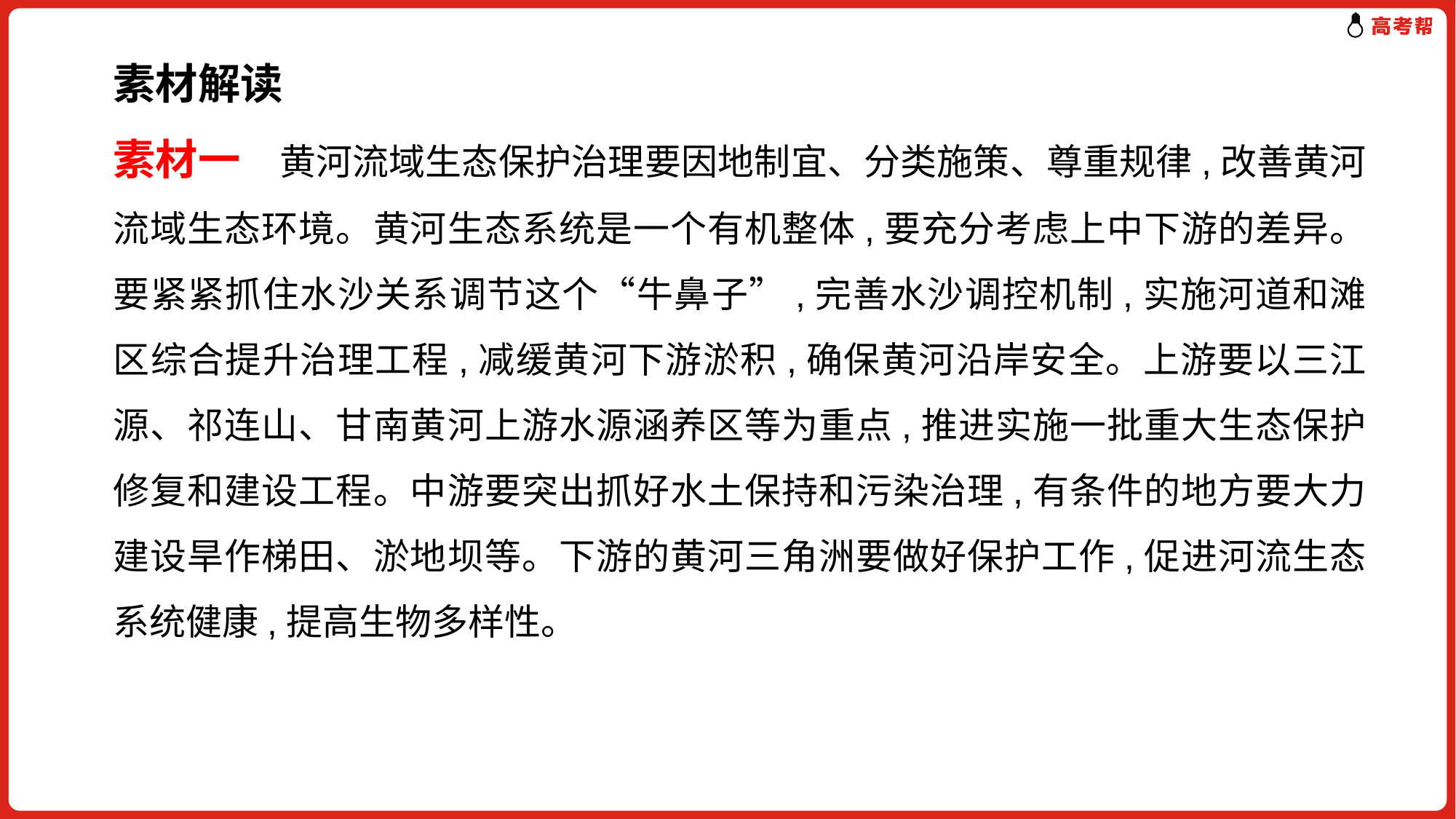

素材解读
素材一    黄河流域生态保护治理要因地制宜、分类施策、尊重规律,改善黄河流域生态环境。黄河生态系统是一个有机整体,要充分考虑上中下游的差异。要紧紧抓住水沙关系调节这个“牛鼻子”,完善水沙调控机制,实施河道和滩区综合提升治理工程,减缓黄河下游淤积,确保黄河沿岸安全。上游要以三江源、祁连山、甘南黄河上游水源涵养区等为重点,推进实施一批重大生态保护修复和建设工程。中游要突出抓好水土保持和污染治理,有条件的地方要大力建设旱作梯田、淤地坝等。下游的黄河三角洲要做好保护工作,促进河流生态系统健康,提高生物多样性。